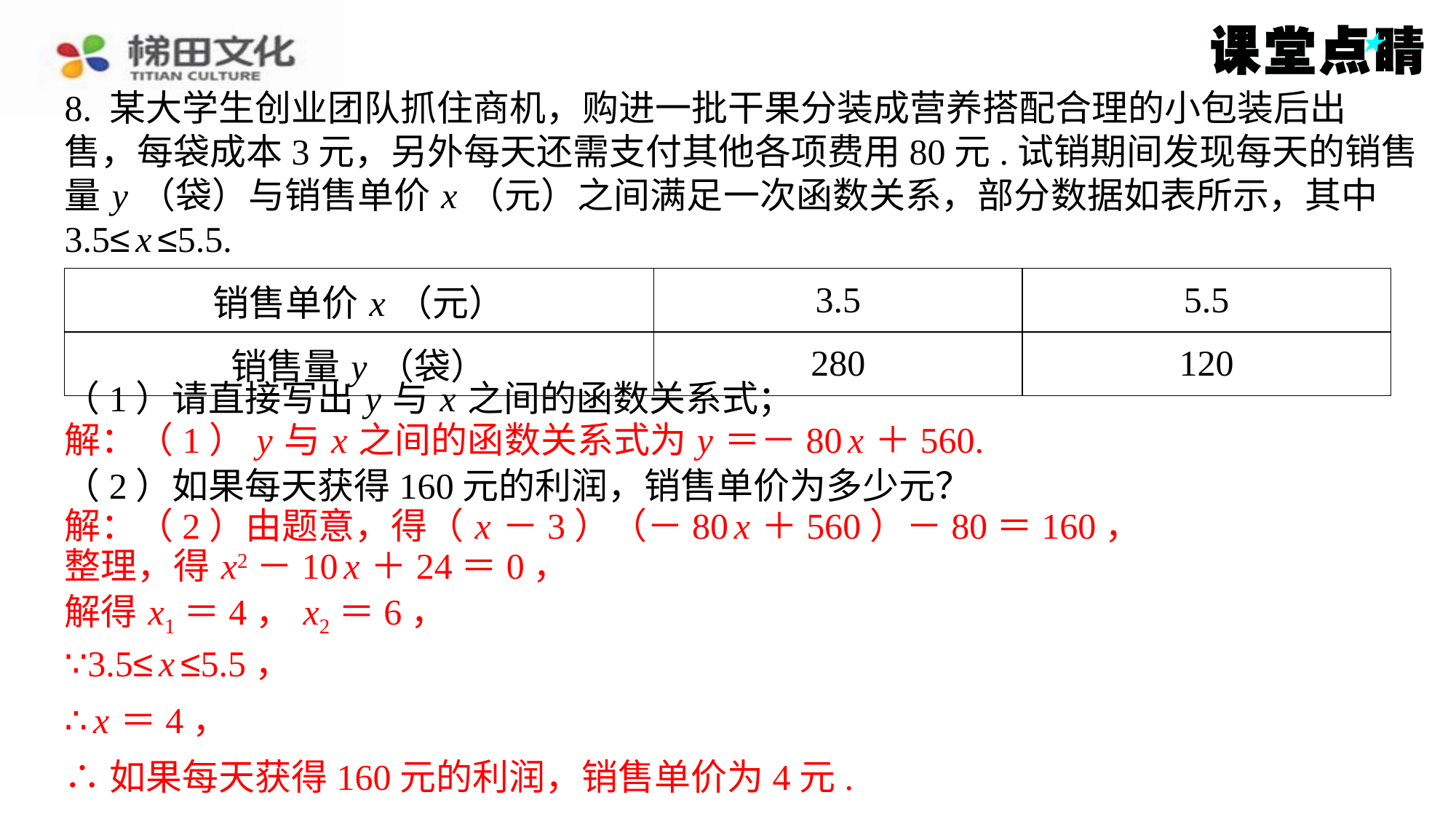

8. 某大学生创业团队抓住商机，购进一批干果分装成营养搭配合理的小包装后出
售，每袋成本3元，另外每天还需支付其他各项费用80元.试销期间发现每天的销售
量 y （袋）与销售单价 x （元）之间满足一次函数关系，部分数据如表所示，其中
3.5≤ x ≤5.5.
| 销售单价 x （元） | 3.5 | 5.5 |
| --- | --- | --- |
| 销售量 y （袋） | 280 | 120 |
（1）请直接写出 y 与 x 之间的函数关系式；
解：（1） y 与 x 之间的函数关系式为 y ＝－80 x ＋560.
（2）如果每天获得160元的利润，销售单价为多少元？
解：（2）由题意，得（ x －3）（－80 x ＋560）－80＝160，
整理，得 x2－10 x ＋24＝0，
解得 x1＝4， x2＝6，
∵3.5≤ x ≤5.5，
∴ x ＝4，
∴如果每天获得160元的利润，销售单价为4元.
解：（1） y 与 x 之间的函数关系式为 y ＝－80 x ＋560.
解：（2）由题意，得（ x －3）（－80 x ＋560）－80＝160，
整理，得 x2－10 x ＋24＝0，
解得 x1＝4， x2＝6，
∵3.5≤ x ≤5.5，
∴ x ＝4，
∴如果每天获得160元的利润，销售单价为4元.